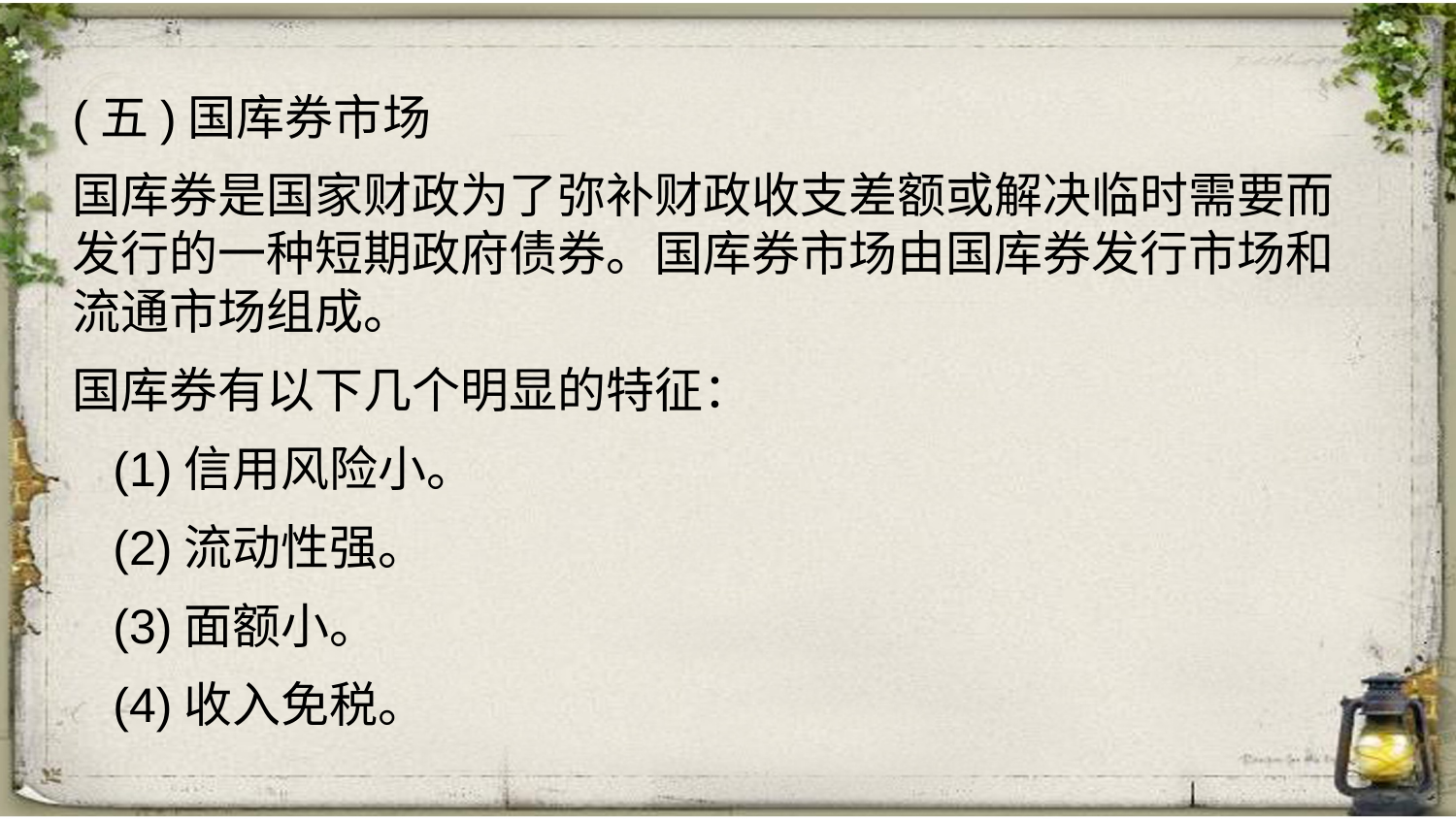

(五)国库券市场
国库券是国家财政为了弥补财政收支差额或解决临时需要而发行的一种短期政府债券。国库券市场由国库券发行市场和流通市场组成。
国库券有以下几个明显的特征：
   (1)信用风险小。
   (2)流动性强。
   (3)面额小。
   (4)收入免税。